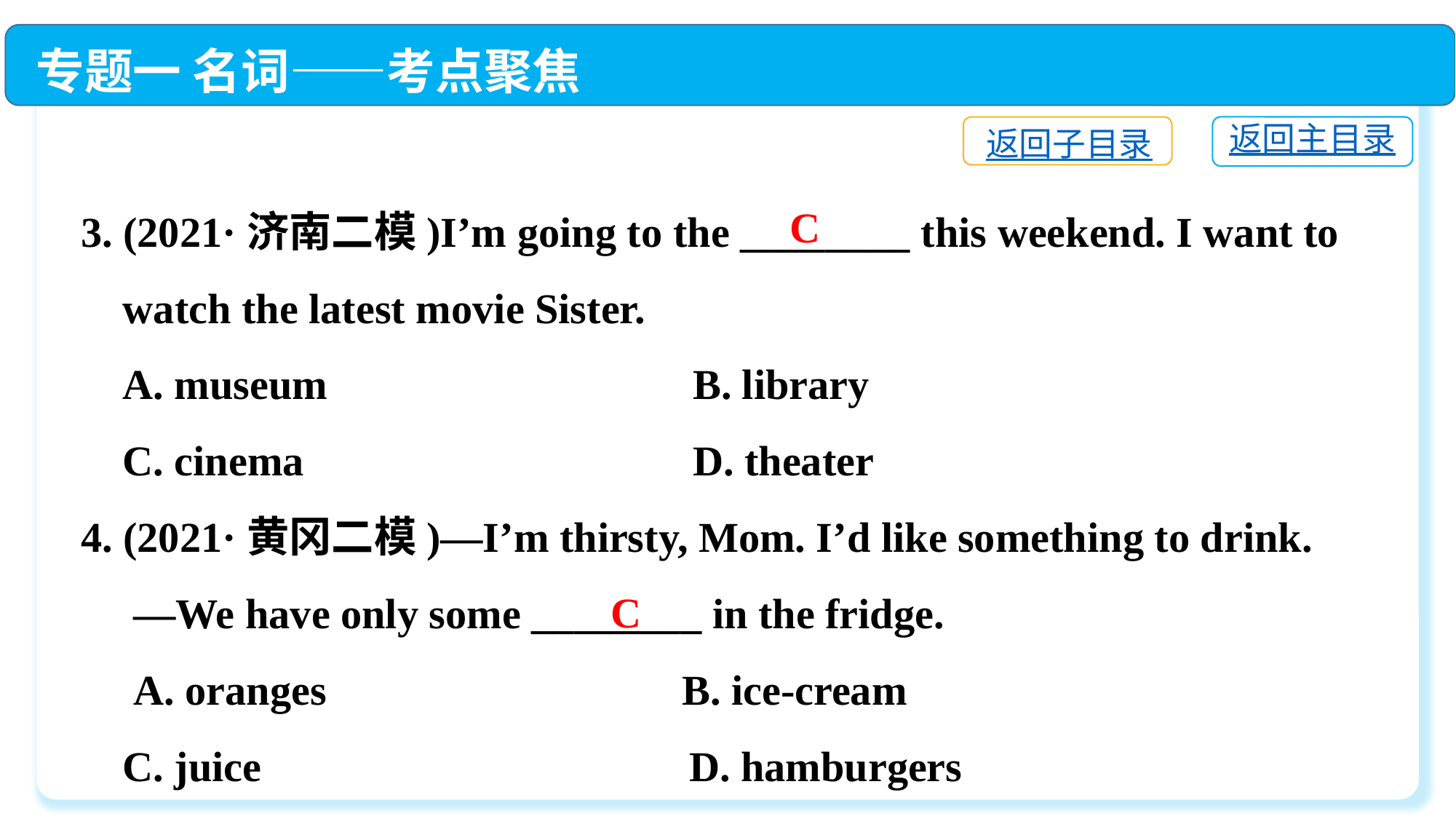

专题一 名词——考点聚焦

返回主目录

返回子目录
3. (2021·济南二模)I’m going to the ________ this weekend. I want to
    watch the latest movie Sister.
    A. museum	                           B. library
    C. cinema	                           D. theater
4. (2021·黄冈二模)—I’m thirsty, Mom. I’d like something to drink.
     —We have only some ________ in the fridge.
     A. oranges	                          B. ice-cream
    C. juice	                                     D. hamburgers
C

C